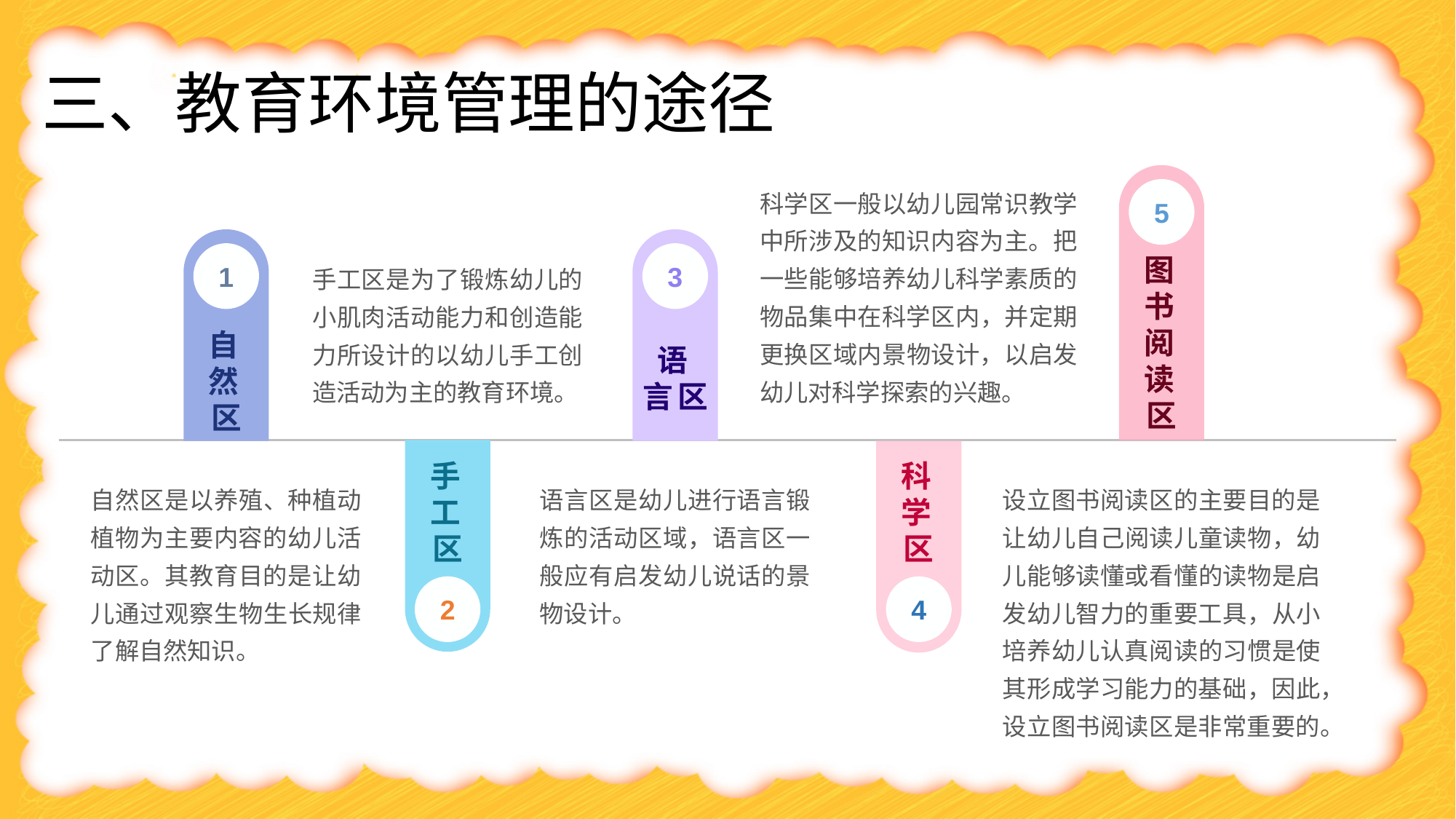

# 三、教育环境管理的途径

科学区一般以幼儿园常识教学中所涉及的知识内容为主。把一些能够培养幼儿科学素质的物品集中在科学区内，并定期更换区域内景物设计，以启发幼儿对科学探索的兴趣。
5

1
3
图书阅读区
手工区是为了锻炼幼儿的小肌肉活动能力和创造能力所设计的以幼儿手工创造活动为主的教育环境。
语言区
自然区

手工区

科学区
自然区是以养殖、种植动植物为主要内容的幼儿活动区。其教育目的是让幼儿通过观察生物生长规律了解自然知识。
语言区是幼儿进行语言锻炼的活动区域，语言区一般应有启发幼儿说话的景物设计。
设立图书阅读区的主要目的是让幼儿自己阅读儿童读物，幼儿能够读懂或看懂的读物是启发幼儿智力的重要工具，从小培养幼儿认真阅读的习惯是使其形成学习能力的基础，因此，设立图书阅读区是非常重要的。
2
4